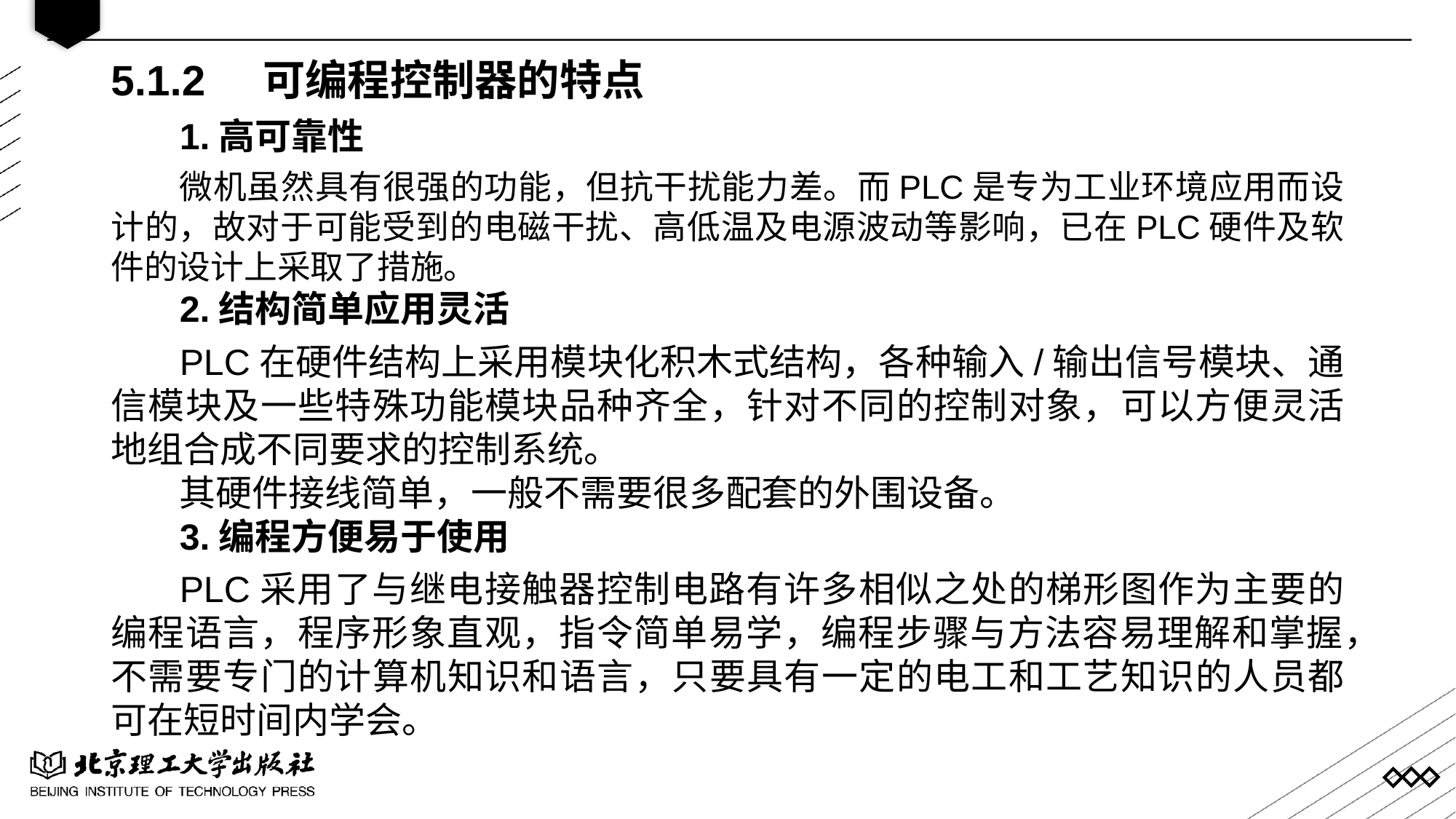

5.1.2    可编程控制器的特点
1.高可靠性
微机虽然具有很强的功能，但抗干扰能力差。而PLC是专为工业环境应用而设计的，故对于可能受到的电磁干扰、高低温及电源波动等影响，已在PLC硬件及软件的设计上采取了措施。
2.结构简单应用灵活
PLC在硬件结构上采用模块化积木式结构，各种输入/输出信号模块、通信模块及一些特殊功能模块品种齐全，针对不同的控制对象，可以方便灵活地组合成不同要求的控制系统。
其硬件接线简单，一般不需要很多配套的外围设备。
3.编程方便易于使用
PLC采用了与继电接触器控制电路有许多相似之处的梯形图作为主要的编程语言，程序形象直观，指令简单易学，编程步骤与方法容易理解和掌握，不需要专门的计算机知识和语言，只要具有一定的电工和工艺知识的人员都可在短时间内学会。